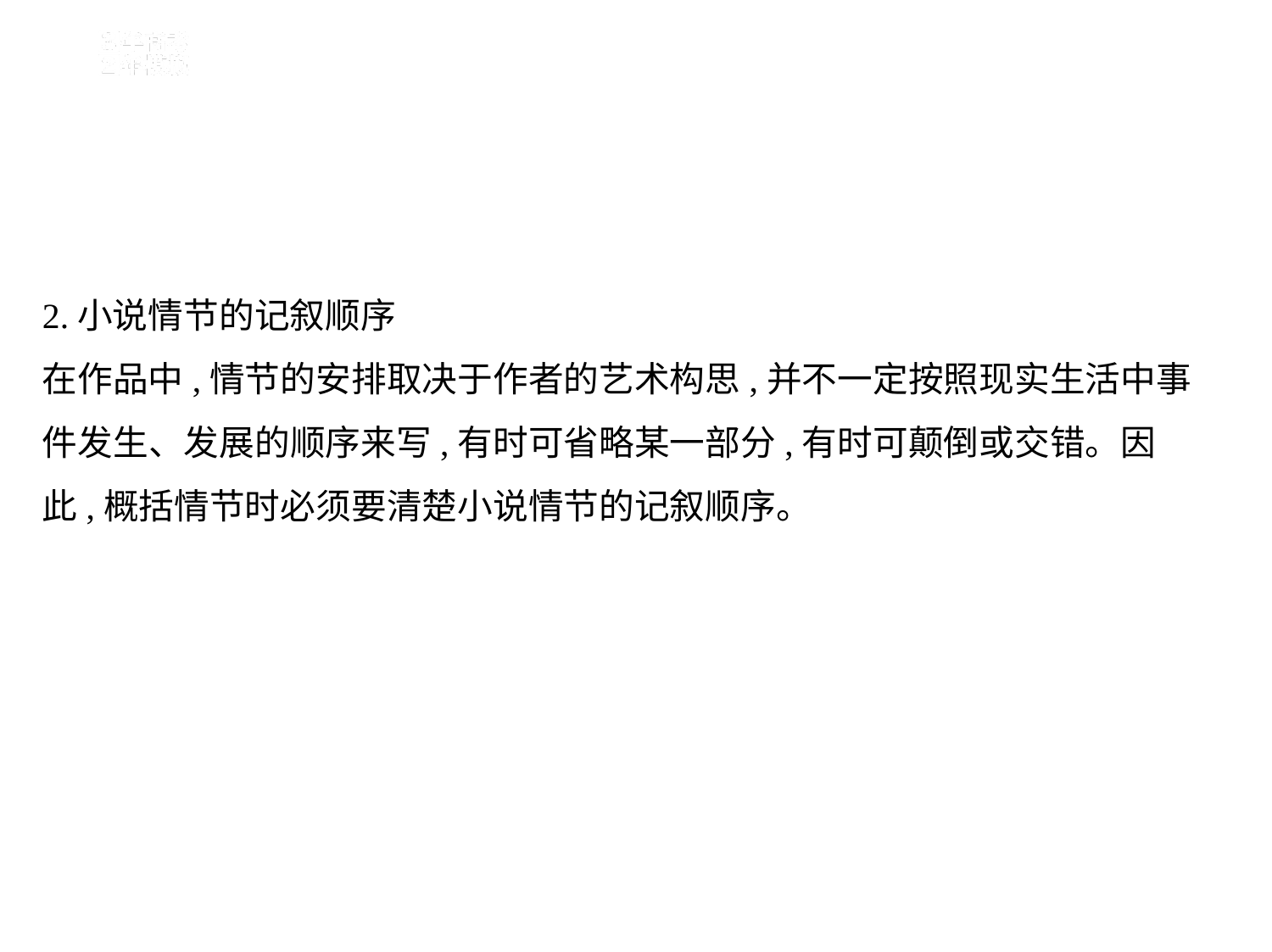

2.小说情节的记叙顺序
在作品中,情节的安排取决于作者的艺术构思,并不一定按照现实生活中事
件发生、发展的顺序来写,有时可省略某一部分,有时可颠倒或交错。因
此,概括情节时必须要清楚小说情节的记叙顺序。